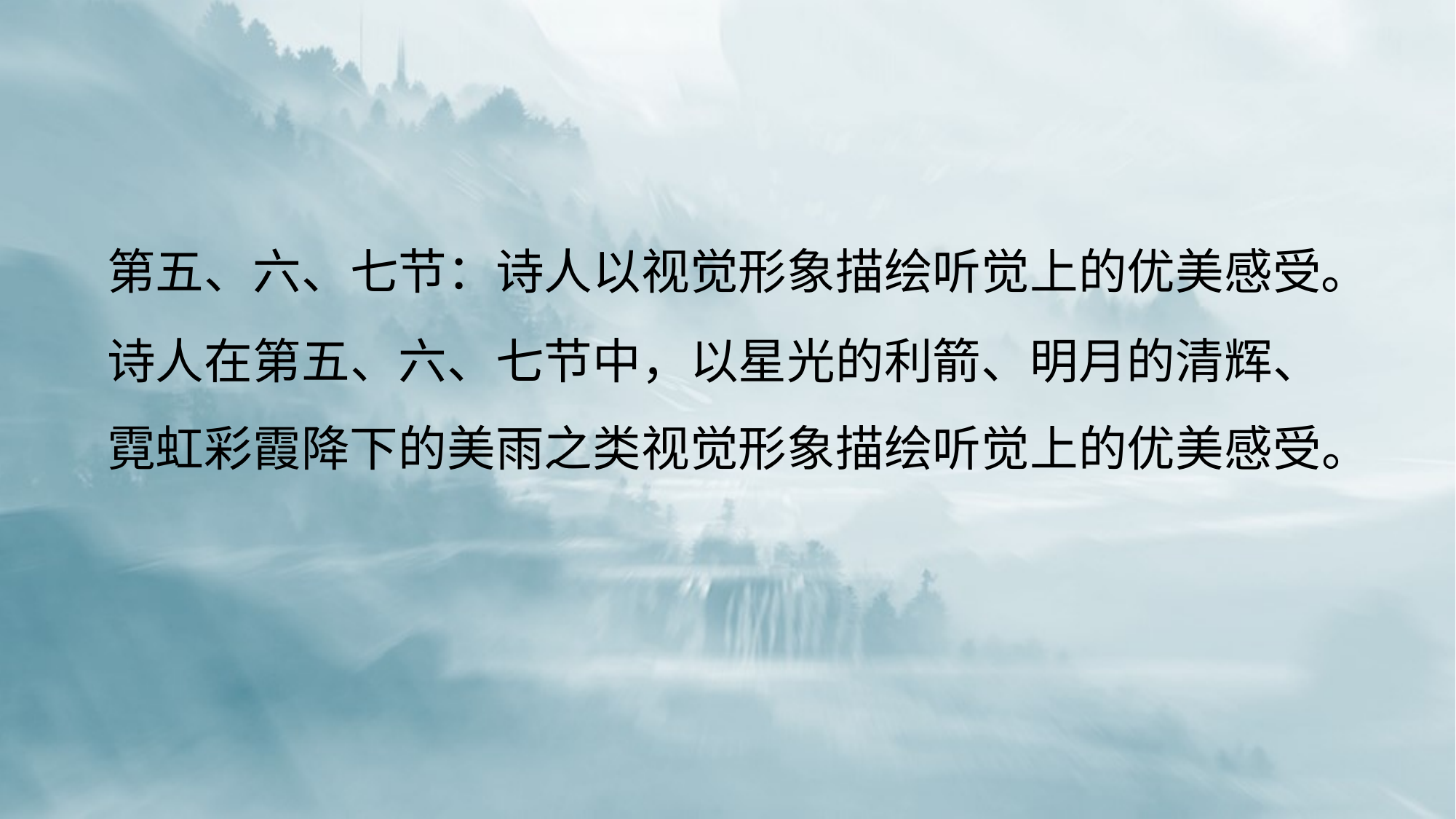

第五、六、七节：诗人以视觉形象描绘听觉上的优美感受。
诗人在第五、六、七节中，以星光的利箭、明月的清辉、霓虹彩霞降下的美雨之类视觉形象描绘听觉上的优美感受。